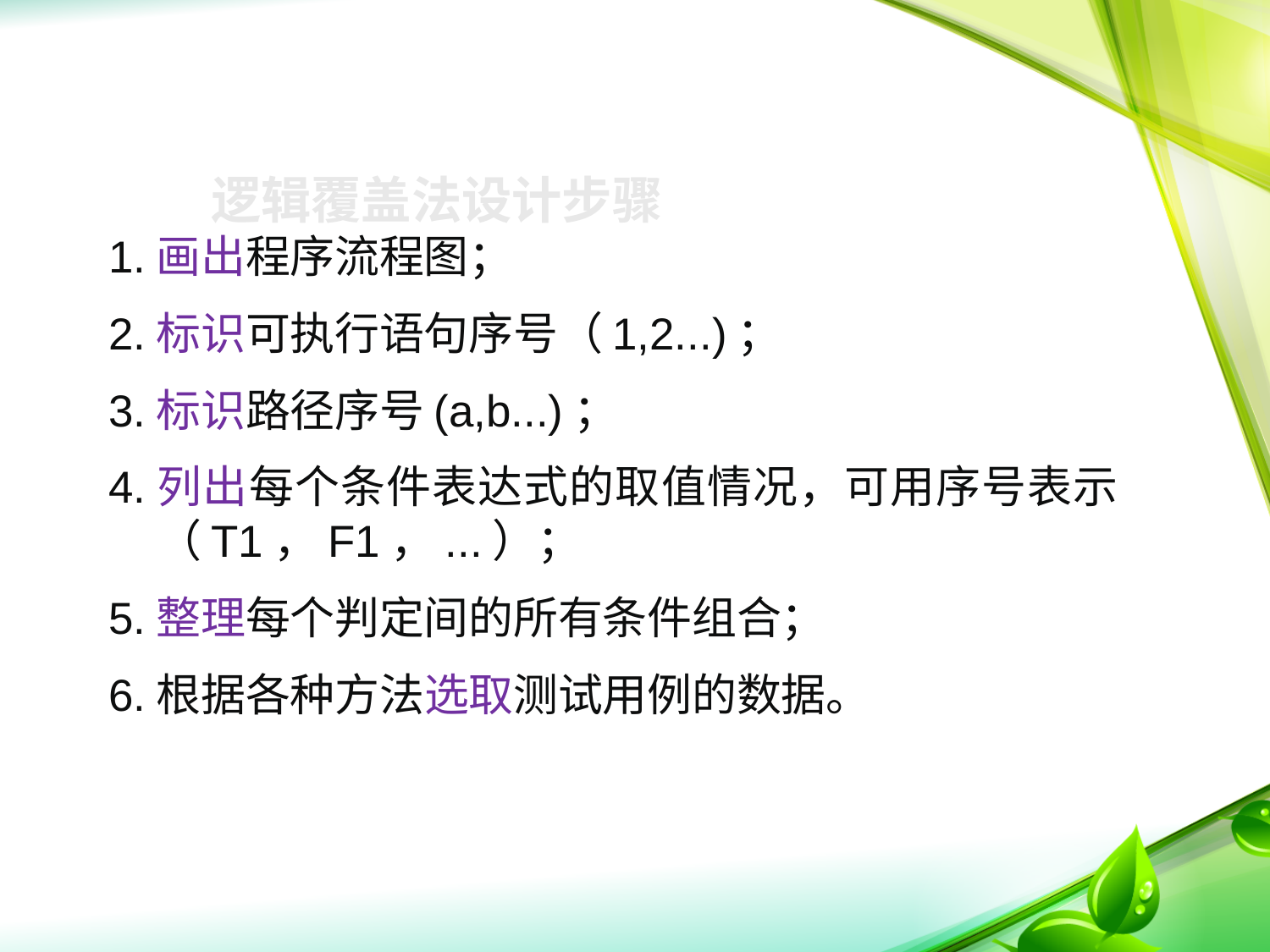

# 逻辑覆盖法设计步骤
1.画出程序流程图；
2.标识可执行语句序号（1,2...)；
3.标识路径序号(a,b...)；
4.列出每个条件表达式的取值情况，可用序号表示（T1，F1，...）；
5.整理每个判定间的所有条件组合；
6.根据各种方法选取测试用例的数据。